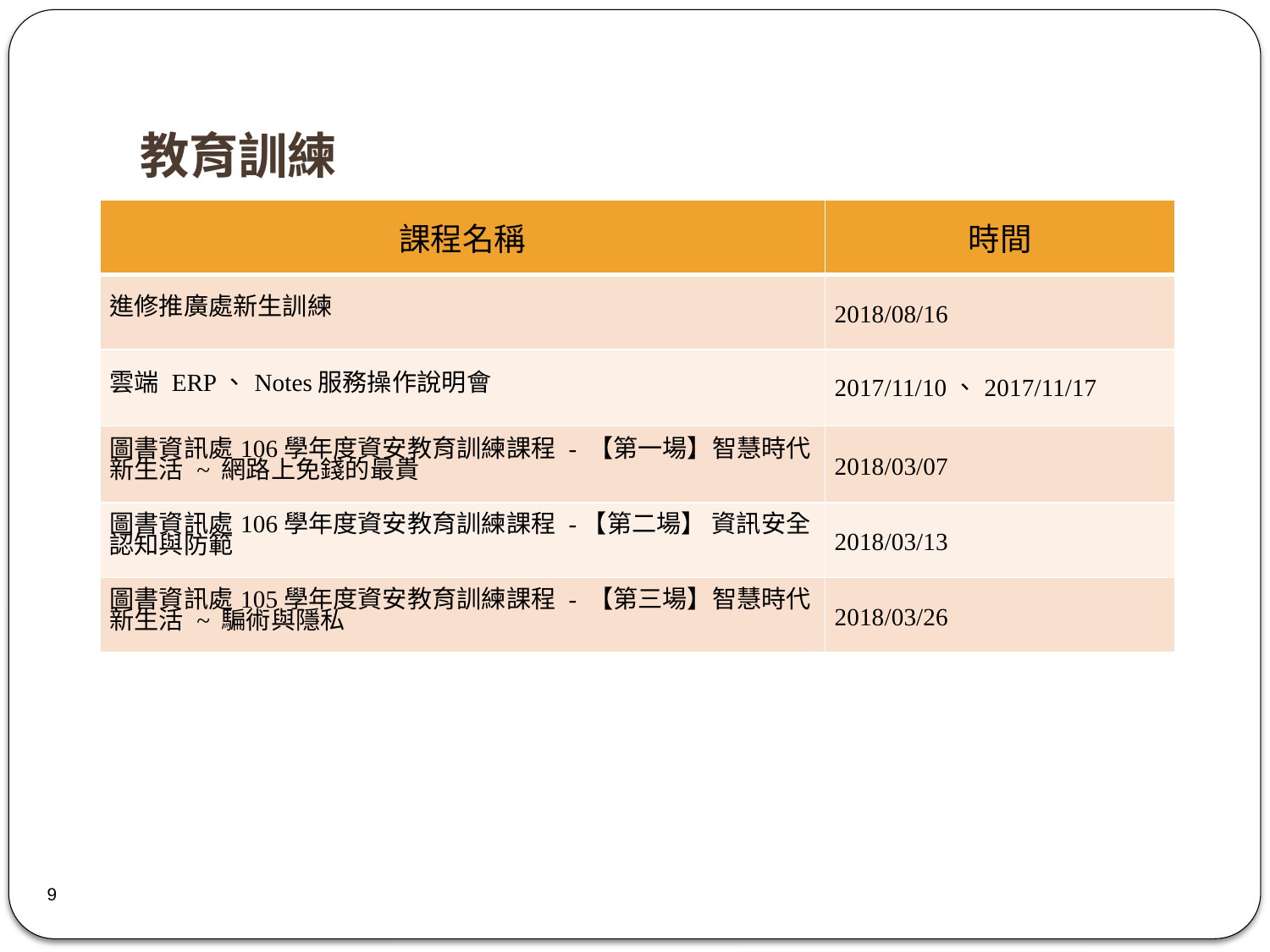

# 教育訓練
| 課程名稱 | 時間 |
| --- | --- |
| 進修推廣處新生訓練 | 2018/08/16 |
| 雲端 ERP、Notes服務操作說明會 | 2017/11/10、2017/11/17 |
| 圖書資訊處106學年度資安教育訓練課程 - 【第一場】智慧時代新生活 ~ 網路上免錢的最貴 | 2018/03/07 |
| 圖書資訊處106學年度資安教育訓練課程 -【第二場】 資訊安全認知與防範 | 2018/03/13 |
| 圖書資訊處105學年度資安教育訓練課程 - 【第三場】智慧時代新生活 ~ 騙術與隱私 | 2018/03/26 |
9